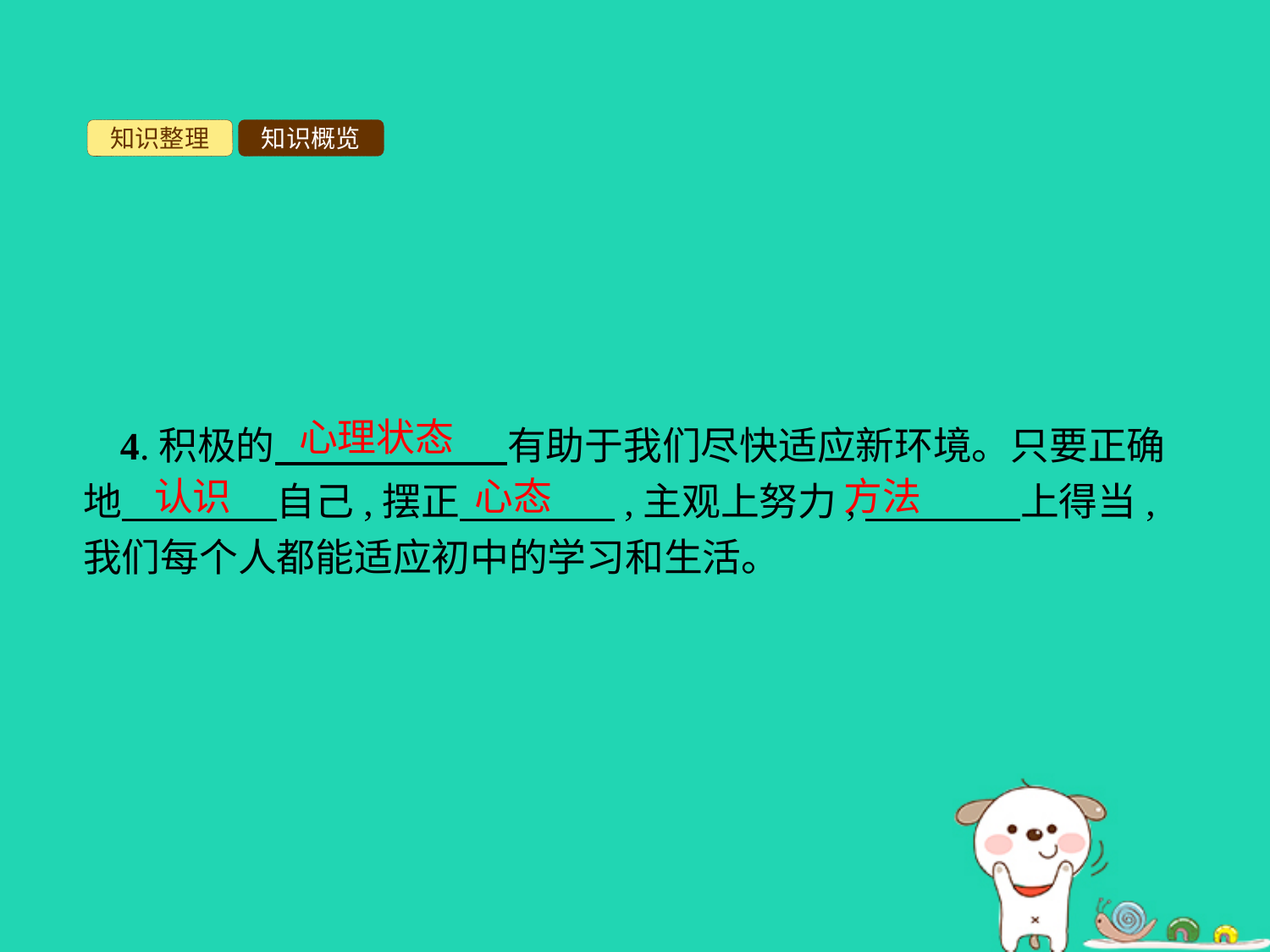

知识整理
知识概览
心理状态
4.积极的　　　　　　有助于我们尽快适应新环境。只要正确地　　　　自己,摆正　　　　,主观上努力,　　　　上得当,我们每个人都能适应初中的学习和生活。
认识
心态
方法